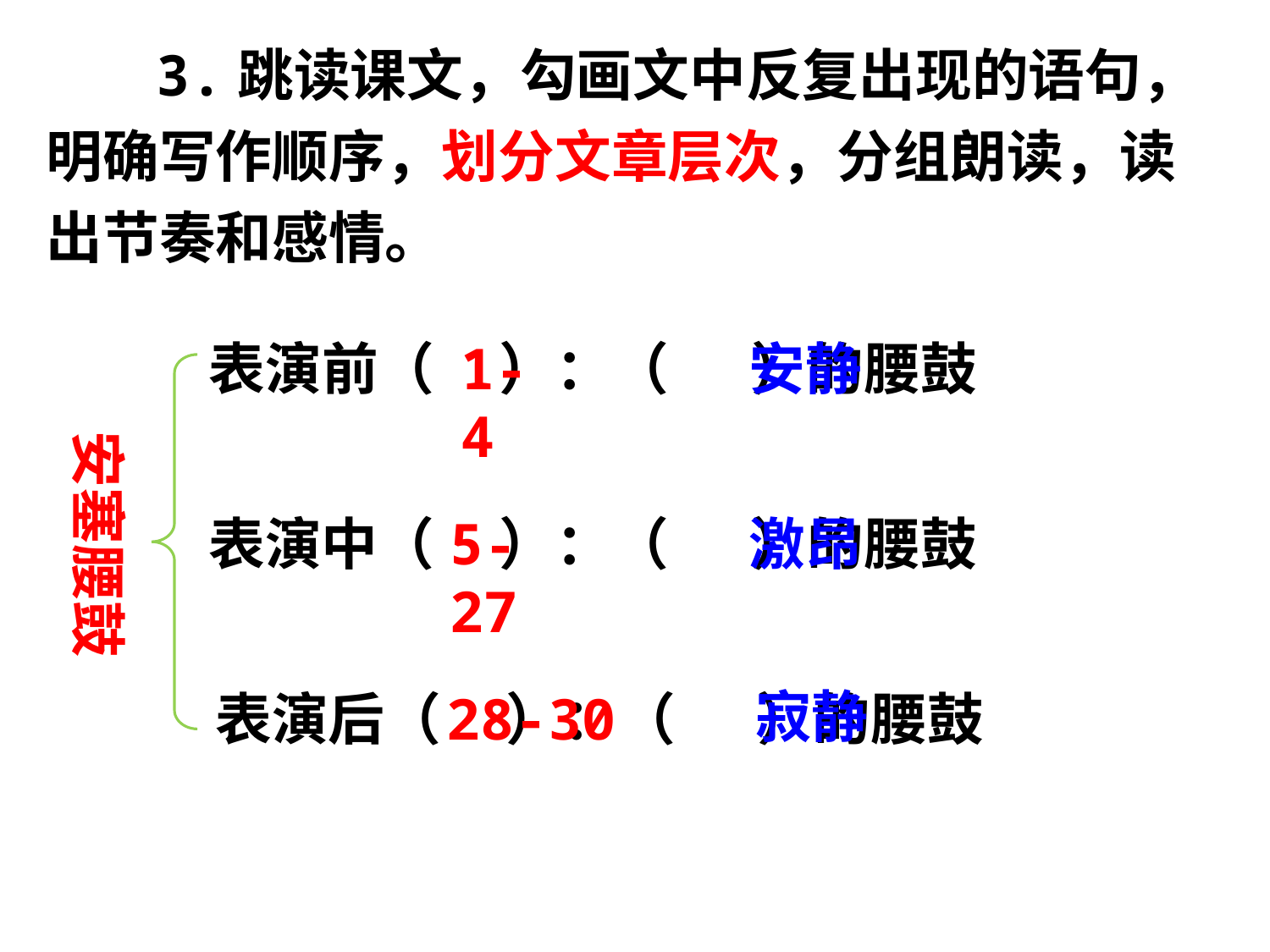

3.跳读课文，勾画文中反复出现的语句，明确写作顺序，划分文章层次，分组朗读，读出节奏和感情。
表演前（     ）：（ 　 ）的腰鼓
1-4
安静

安塞腰鼓
表演中（     ）：（ 　 ）的腰鼓
5-27
激昂
寂静
表演后（     ）：（  　）的腰鼓
28-30